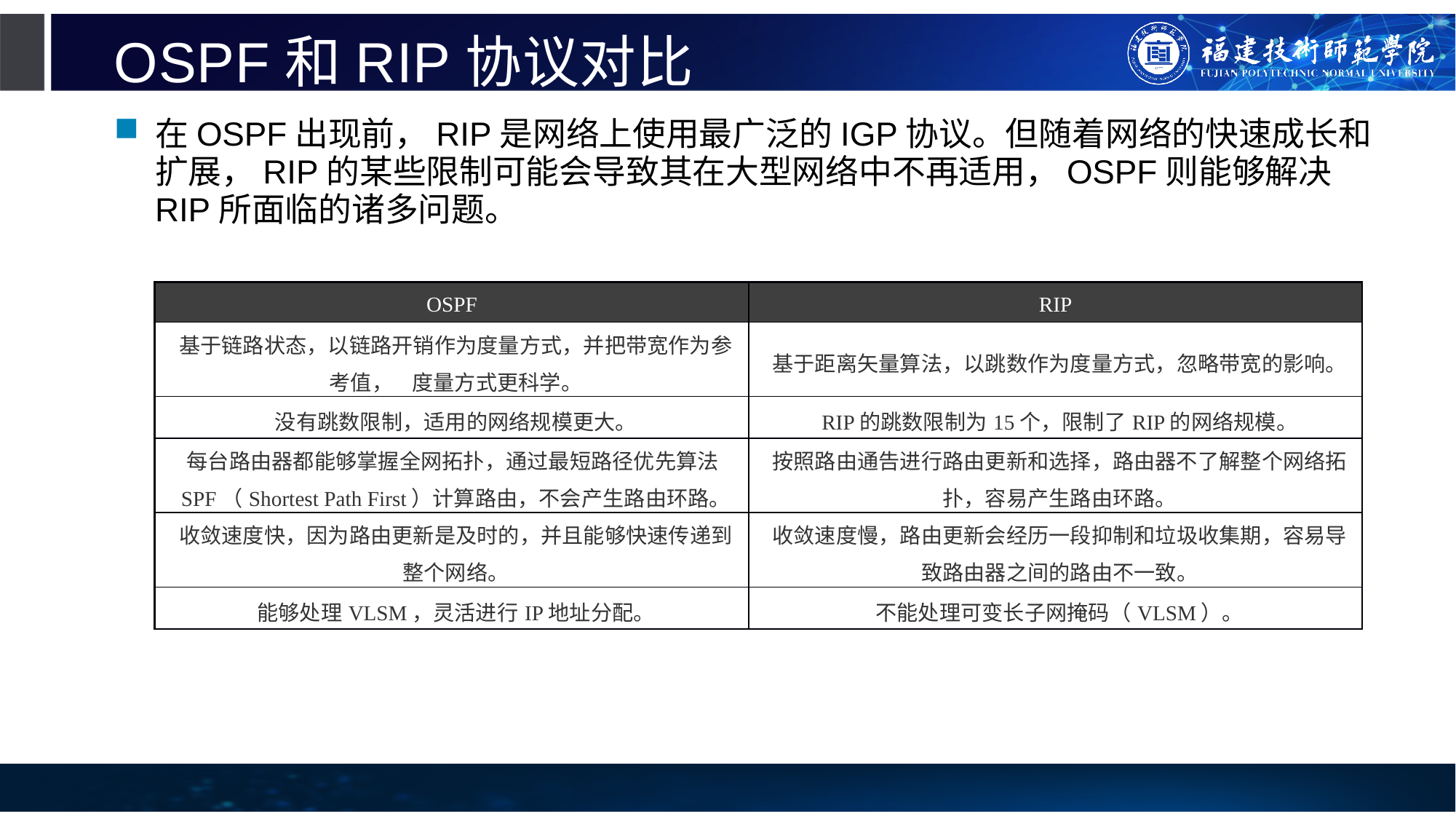

# OSPF和RIP协议对比
在OSPF出现前，RIP是网络上使用最广泛的IGP协议。但随着网络的快速成长和扩展，RIP的某些限制可能会导致其在大型网络中不再适用，OSPF则能够解决RIP所面临的诸多问题。

| OSPF | RIP |
| --- | --- |
| 基于链路状态，以链路开销作为度量方式，并把带宽作为参考值， 度量方式更科学。 | 基于距离矢量算法，以跳数作为度量方式，忽略带宽的影响。 |
| 没有跳数限制，适用的网络规模更大。 | RIP的跳数限制为15个，限制了RIP的网络规模。 |
| 每台路由器都能够掌握全网拓扑，通过最短路径优先算法SPF（Shortest Path First）计算路由，不会产生路由环路。 | 按照路由通告进行路由更新和选择，路由器不了解整个网络拓扑，容易产生路由环路。 |
| 收敛速度快，因为路由更新是及时的，并且能够快速传递到整个网络。 | 收敛速度慢，路由更新会经历一段抑制和垃圾收集期，容易导致路由器之间的路由不一致。 |
| 能够处理VLSM，灵活进行IP地址分配。 | 不能处理可变长子网掩码（VLSM）。 |